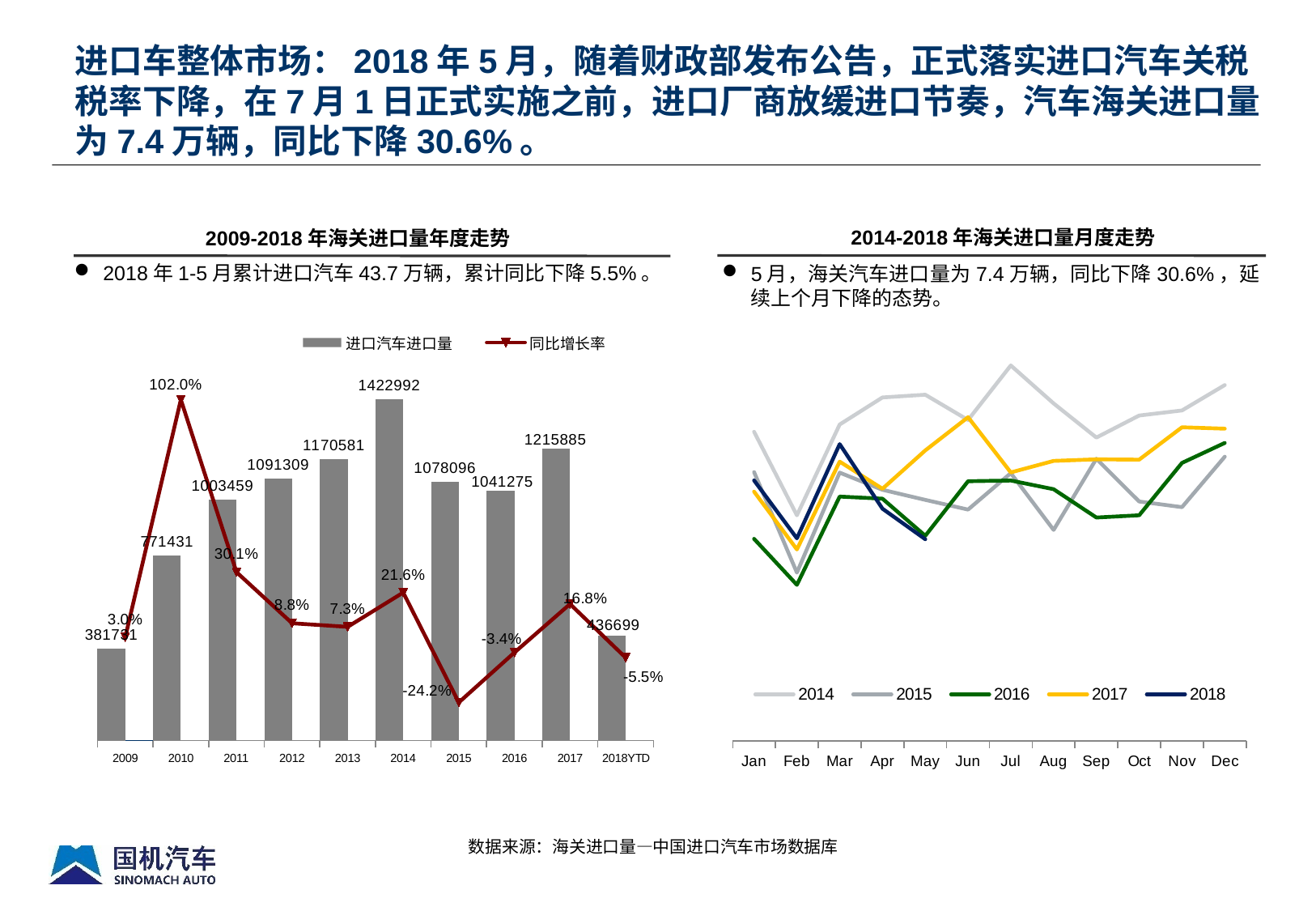

进口车整体市场：2018年5月，随着财政部发布公告，正式落实进口汽车关税税率下降，在7月1日正式实施之前，进口厂商放缓进口节奏，汽车海关进口量为7.4万辆，同比下降30.6%。
2014-2018年海关进口量月度走势
2009-2018年海关进口量年度走势
2018年1-5月累计进口汽车43.7万辆，累计同比下降5.5%。
5月，海关汽车进口量为7.4万辆，同比下降30.6%，延续上个月下降的态势。

### Chart

| Category | 2014 | 2015 | 2016 | 2017 | 2018 |
|---|---|---|---|---|---|
| Jan | 113098.0 | 98334.0 | 73902.0 | 91185.0 | 95300.0 |
| Feb | 82515.0 | 61532.0 | 57053.0 | 70045.0 | 74095.0 |
| Mar | 115758.0 | 98152.0 | 89380.0 | 102177.0 | 108569.0 |
| Apr | 125661.0 | 91867.0 | 88606.0 | 92230.0 | 84957.0 |
| May | 126651.0 | 88170.0 | 75030.0 | 106263.0 | 73778.0 |
| Jun | 117392.0 | 84617.0 | 94998.0 | 118437.0 | None |
| Jul | 137359.0 | 97961.0 | 95253.0 | 98222.0 | None |
| Aug | 123466.0 | 77180.0 | 92079.0 | 102440.0 | None |
| Sep | 110969.0 | 103215.0 | 81723.0 | 103016.0 | None |
| Oct | 119039.0 | 87580.0 | 82530.0 | 102893.0 | None |
| Nov | 120891.0 | 85518.0 | 101701.0 | 114739.0 | None |
| Dec | 130193.0 | 103970.0 | 109020.0 | 114238.0 | None |

[unsupported chart]

数据来源：海关进口量—中国进口汽车市场数据库